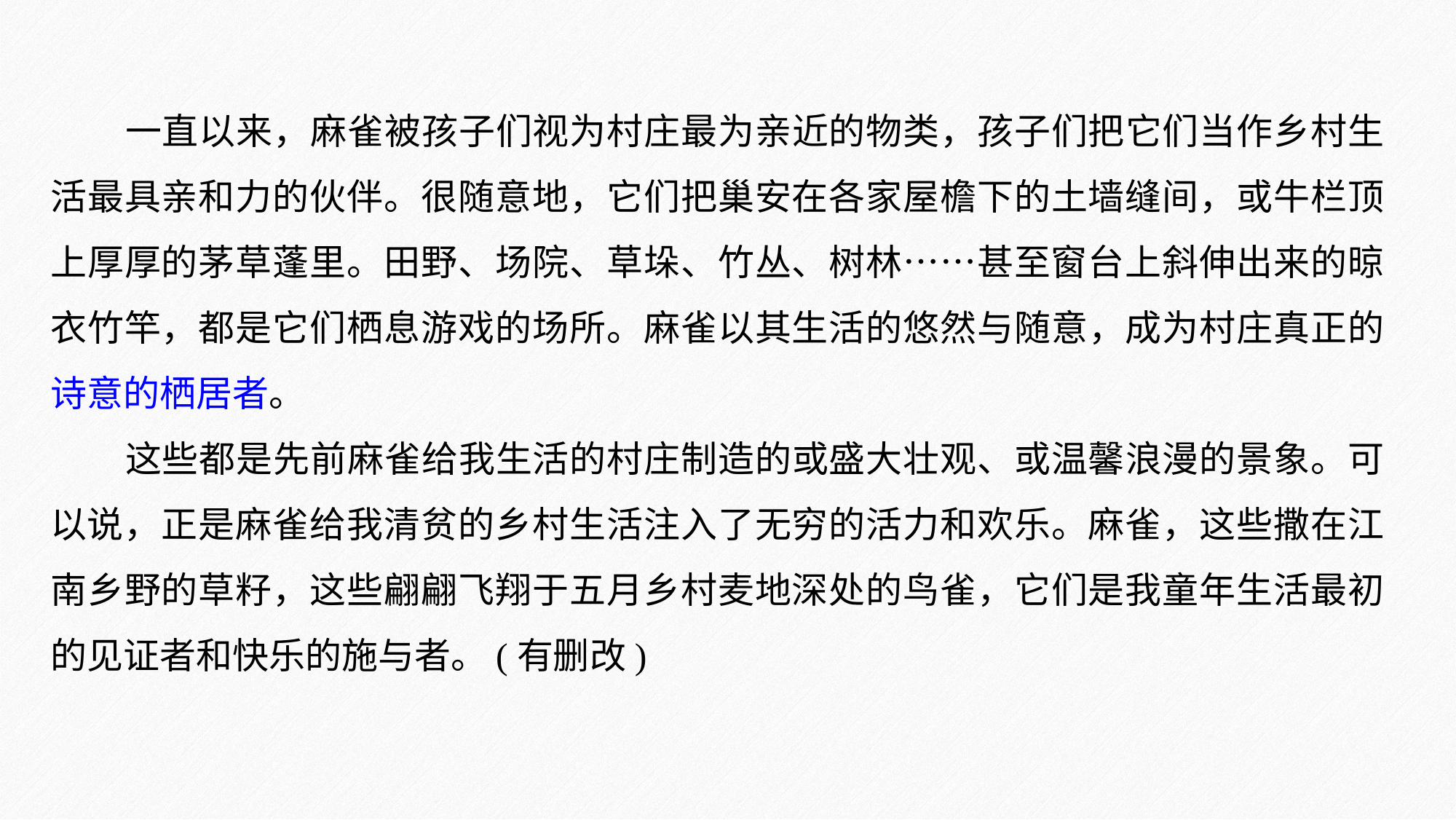

一直以来，麻雀被孩子们视为村庄最为亲近的物类，孩子们把它们当作乡村生活最具亲和力的伙伴。很随意地，它们把巢安在各家屋檐下的土墙缝间，或牛栏顶上厚厚的茅草蓬里。田野、场院、草垛、竹丛、树林……甚至窗台上斜伸出来的晾衣竹竿，都是它们栖息游戏的场所。麻雀以其生活的悠然与随意，成为村庄真正的诗意的栖居者。
这些都是先前麻雀给我生活的村庄制造的或盛大壮观、或温馨浪漫的景象。可以说，正是麻雀给我清贫的乡村生活注入了无穷的活力和欢乐。麻雀，这些撒在江南乡野的草籽，这些翩翩飞翔于五月乡村麦地深处的鸟雀，它们是我童年生活最初的见证者和快乐的施与者。(有删改)